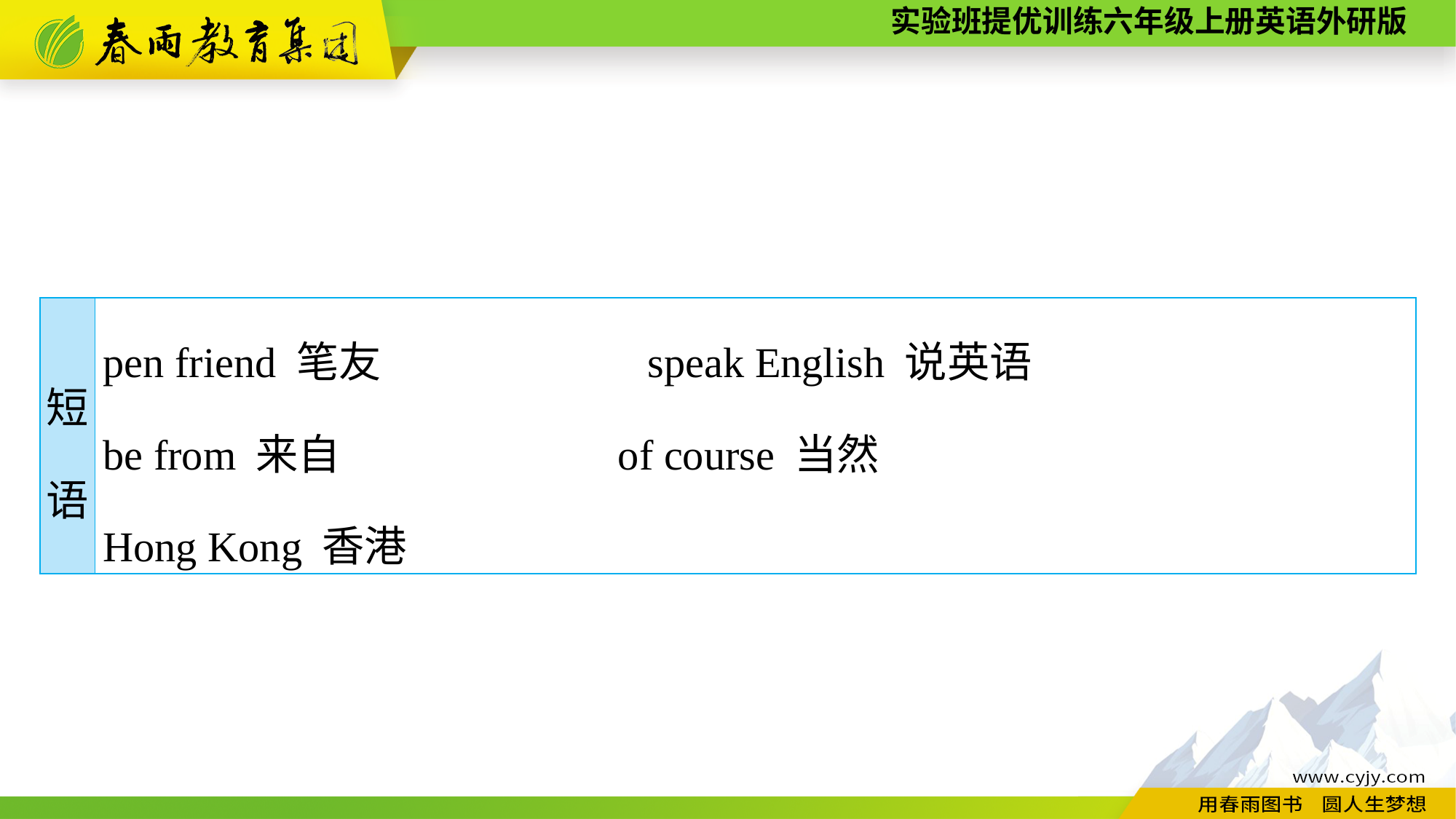

| 短 语 | pen friend 笔友　　　　　　speak English 说英语　　　　　　 be from 来自 of course 当然 Hong Kong 香港 |
| --- | --- |